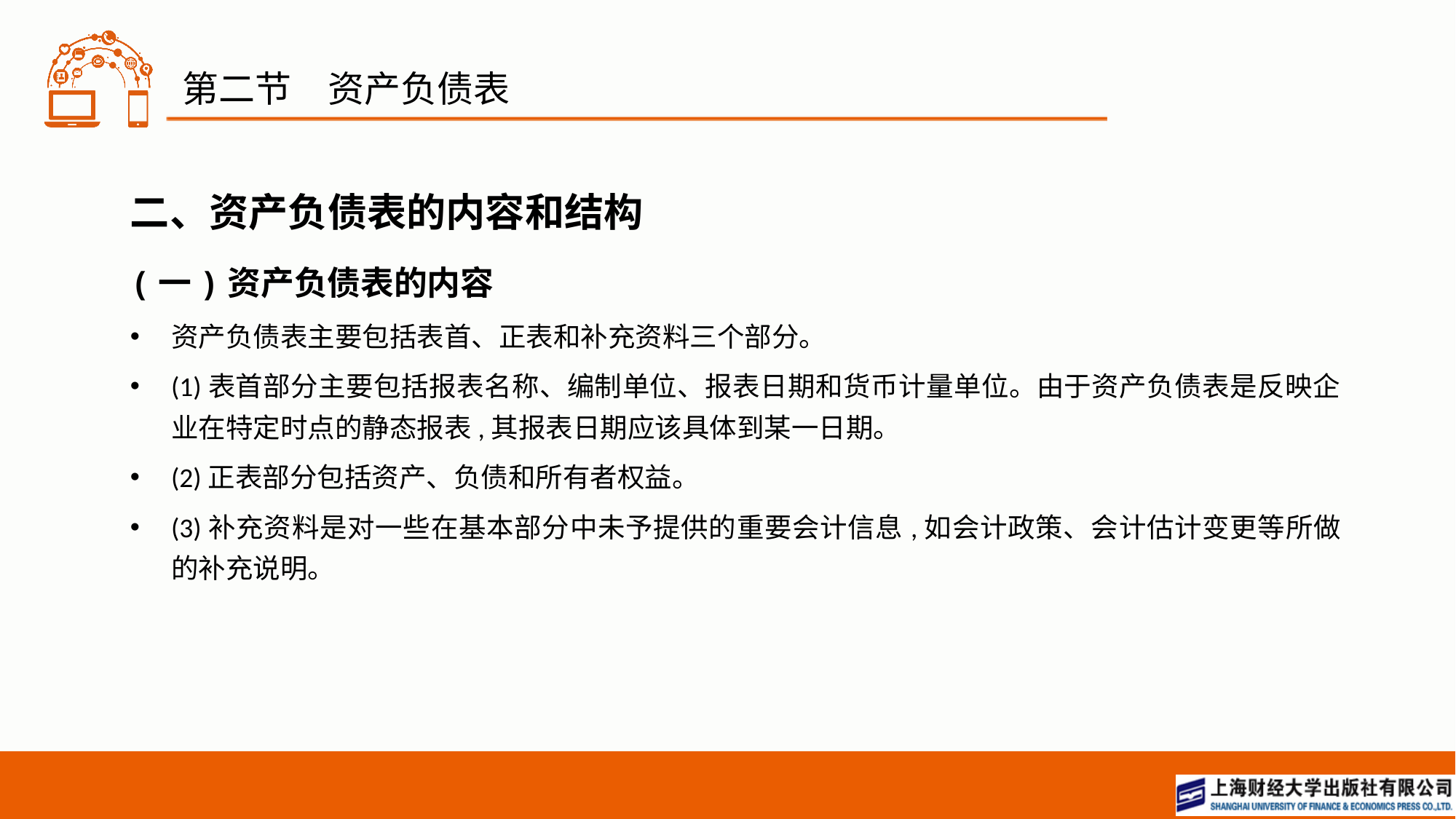

# 第二节　资产负债表
二、资产负债表的内容和结构
(一)资产负债表的内容
资产负债表主要包括表首、正表和补充资料三个部分。
(1)表首部分主要包括报表名称、编制单位、报表日期和货币计量单位。由于资产负债表是反映企业在特定时点的静态报表,其报表日期应该具体到某一日期。
(2)正表部分包括资产、负债和所有者权益。
(3)补充资料是对一些在基本部分中未予提供的重要会计信息,如会计政策、会计估计变更等所做的补充说明。